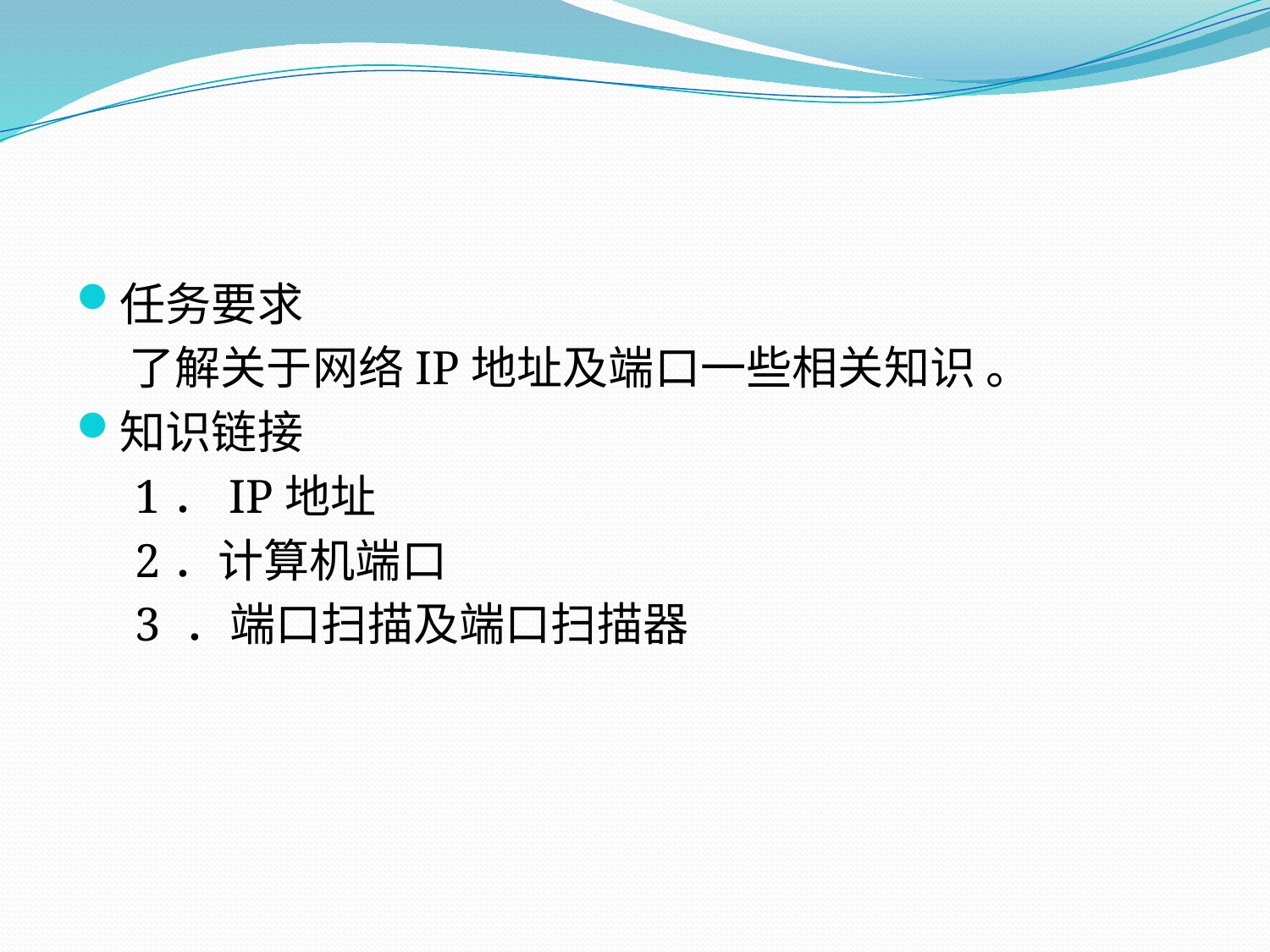

#
任务要求
    了解关于网络IP地址及端口一些相关知识 。
知识链接
     1．IP地址
     2．计算机端口
     3 ．端口扫描及端口扫描器